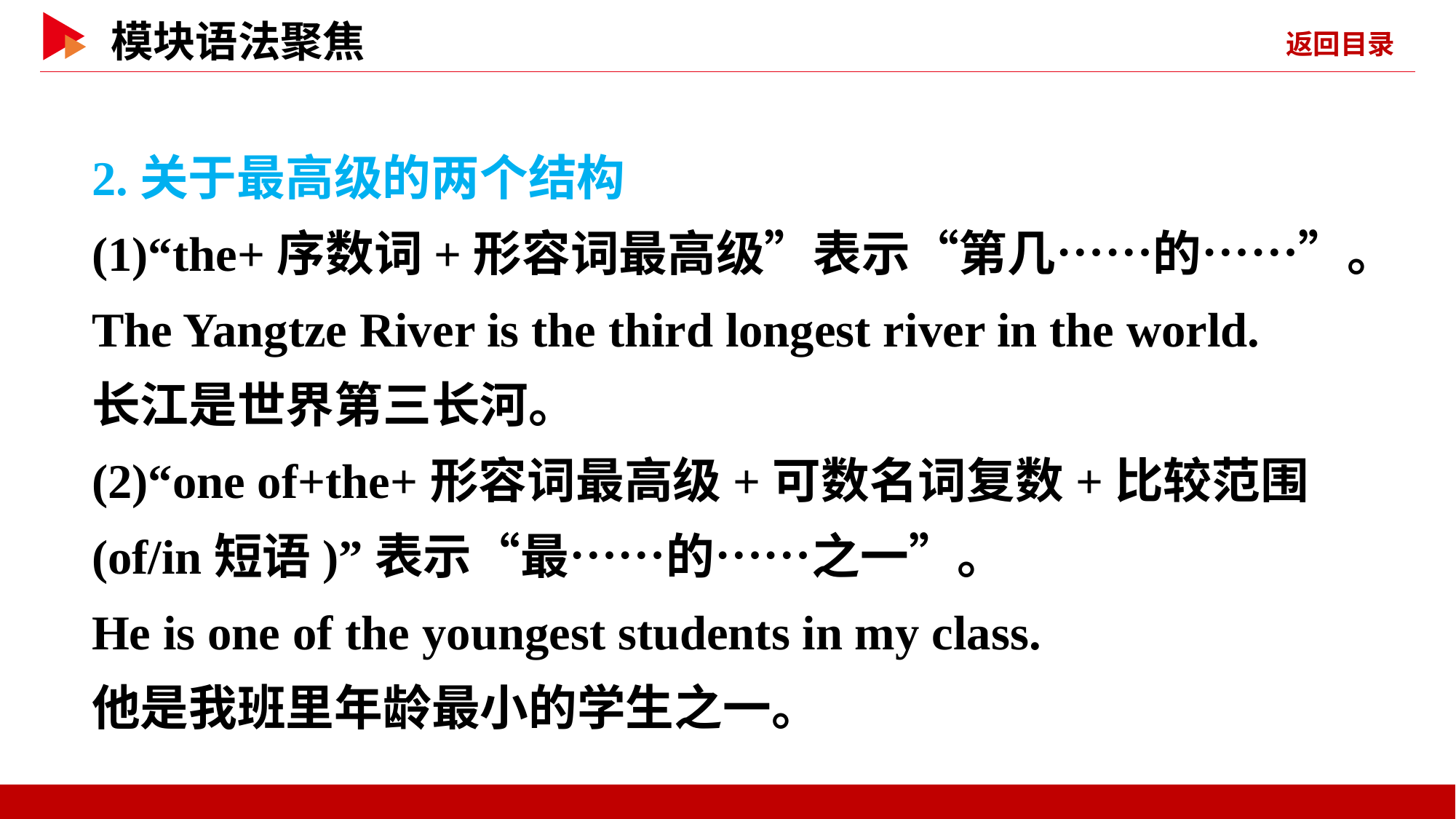

2.关于最高级的两个结构
(1)“the+序数词+形容词最高级”表示“第几……的……”。
The Yangtze River is the third longest river in the world.
长江是世界第三长河。
(2)“one of+the+形容词最高级+可数名词复数+比较范围(of/in短语)”表示“最……的……之一”。
He is one of the youngest students in my class.
他是我班里年龄最小的学生之一。